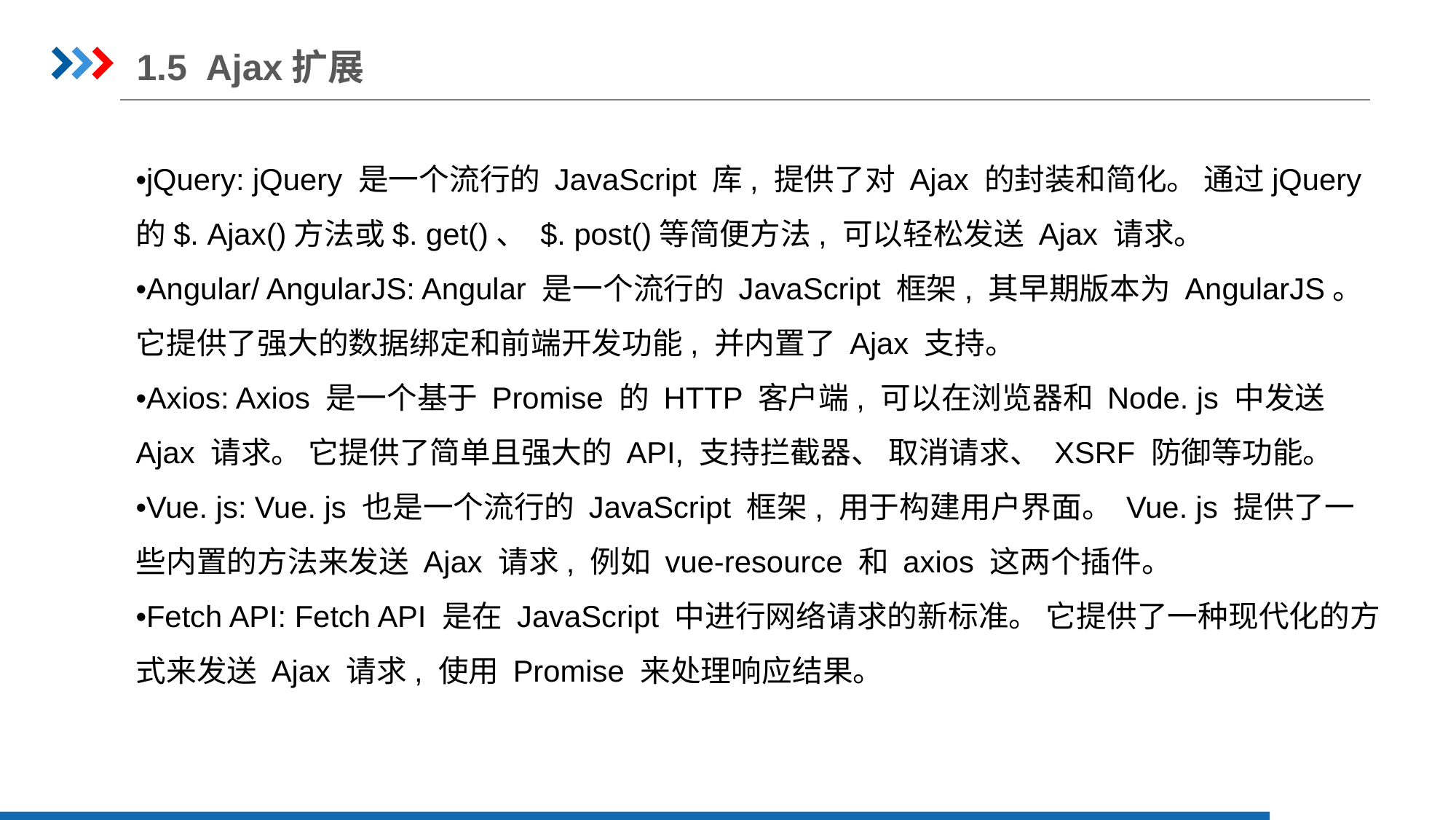

1.5  Ajax扩展
•jQuery: jQuery 是一个流行的 JavaScript 库, 提供了对 Ajax 的封装和简化。 通过jQuery 的$. Ajax()方法或$. get()、 $. post()等简便方法, 可以轻松发送 Ajax 请求。
•Angular/ AngularJS: Angular 是一个流行的 JavaScript 框架, 其早期版本为 AngularJS。它提供了强大的数据绑定和前端开发功能, 并内置了 Ajax 支持。
•Axios: Axios 是一个基于 Promise 的 HTTP 客户端, 可以在浏览器和 Node. js 中发送Ajax 请求。 它提供了简单且强大的 API, 支持拦截器、 取消请求、 XSRF 防御等功能。
•Vue. js: Vue. js 也是一个流行的 JavaScript 框架, 用于构建用户界面。 Vue. js 提供了一些内置的方法来发送 Ajax 请求, 例如 vue-resource 和 axios 这两个插件。
•Fetch API: Fetch API 是在 JavaScript 中进行网络请求的新标准。 它提供了一种现代化的方式来发送 Ajax 请求, 使用 Promise 来处理响应结果。